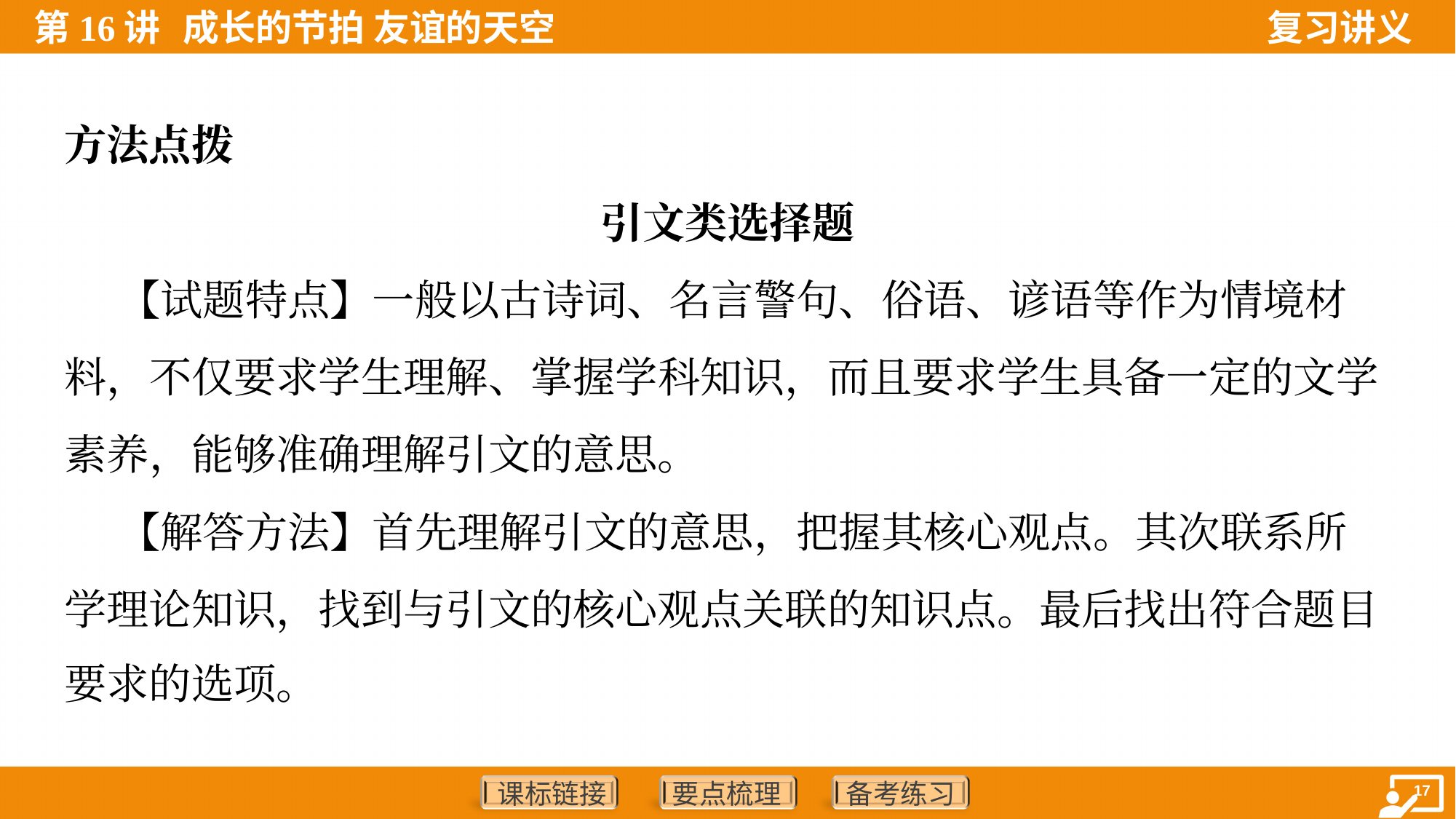

方法点拨
引文类选择题
    【试题特点】一般以古诗词、名言警句、俗语、谚语等作为情境材
料，不仅要求学生理解、掌握学科知识，而且要求学生具备一定的文学
素养，能够准确理解引文的意思。
    【解答方法】首先理解引文的意思，把握其核心观点。其次联系所
学理论知识，找到与引文的核心观点关联的知识点。最后找出符合题目
要求的选项。